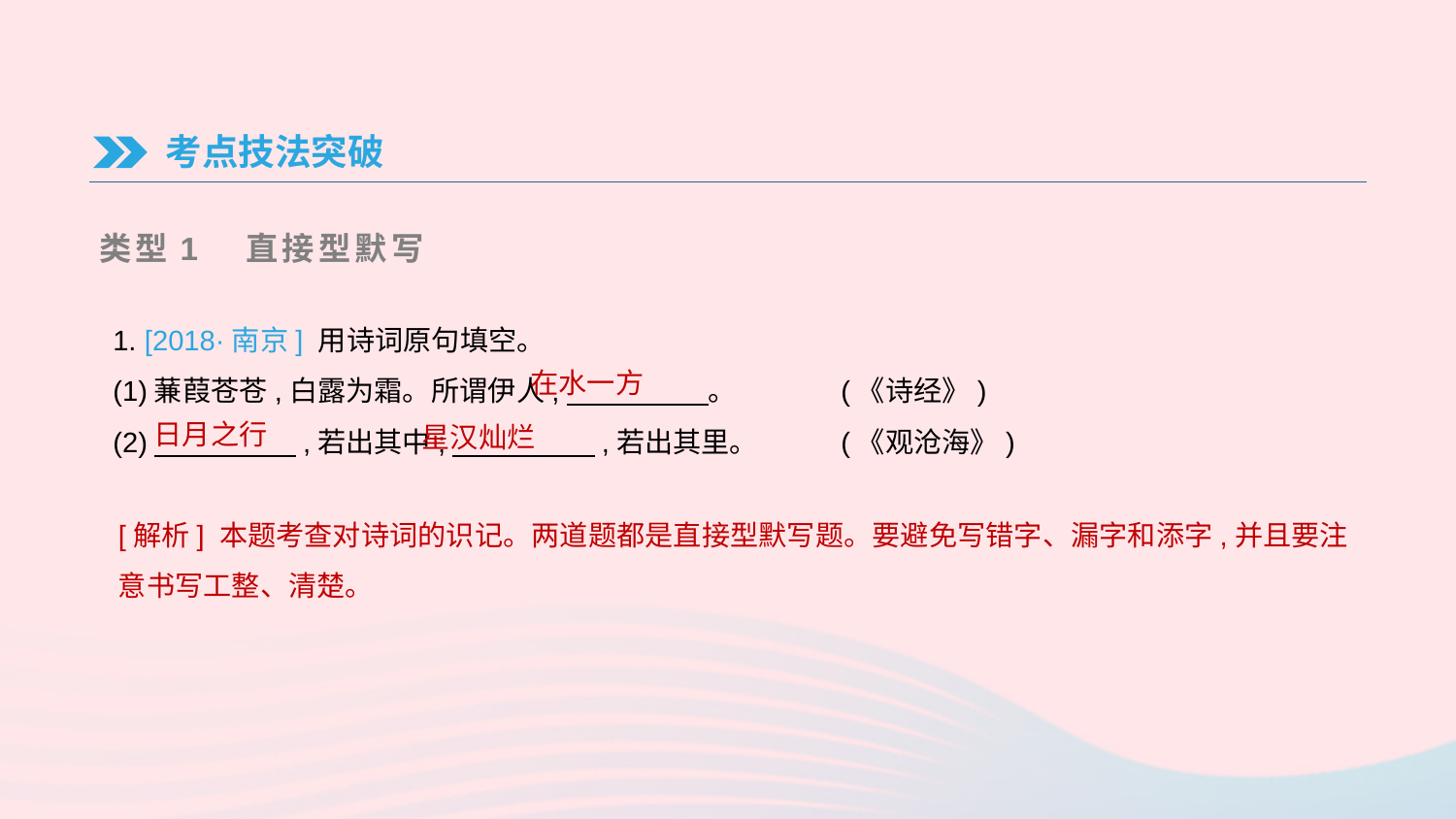

考点技法突破

类型1　直接型默写
1. [2018·南京] 用诗词原句填空。
(1)蒹葭苍苍,白露为霜。所谓伊人,　　　　　。	(《诗经》)
(2)　　　　　,若出其中;　　　　　,若出其里。	(《观沧海》)
在水一方
日月之行
星汉灿烂
[解析] 本题考查对诗词的识记。两道题都是直接型默写题。要避免写错字、漏字和添字,并且要注意书写工整、清楚。